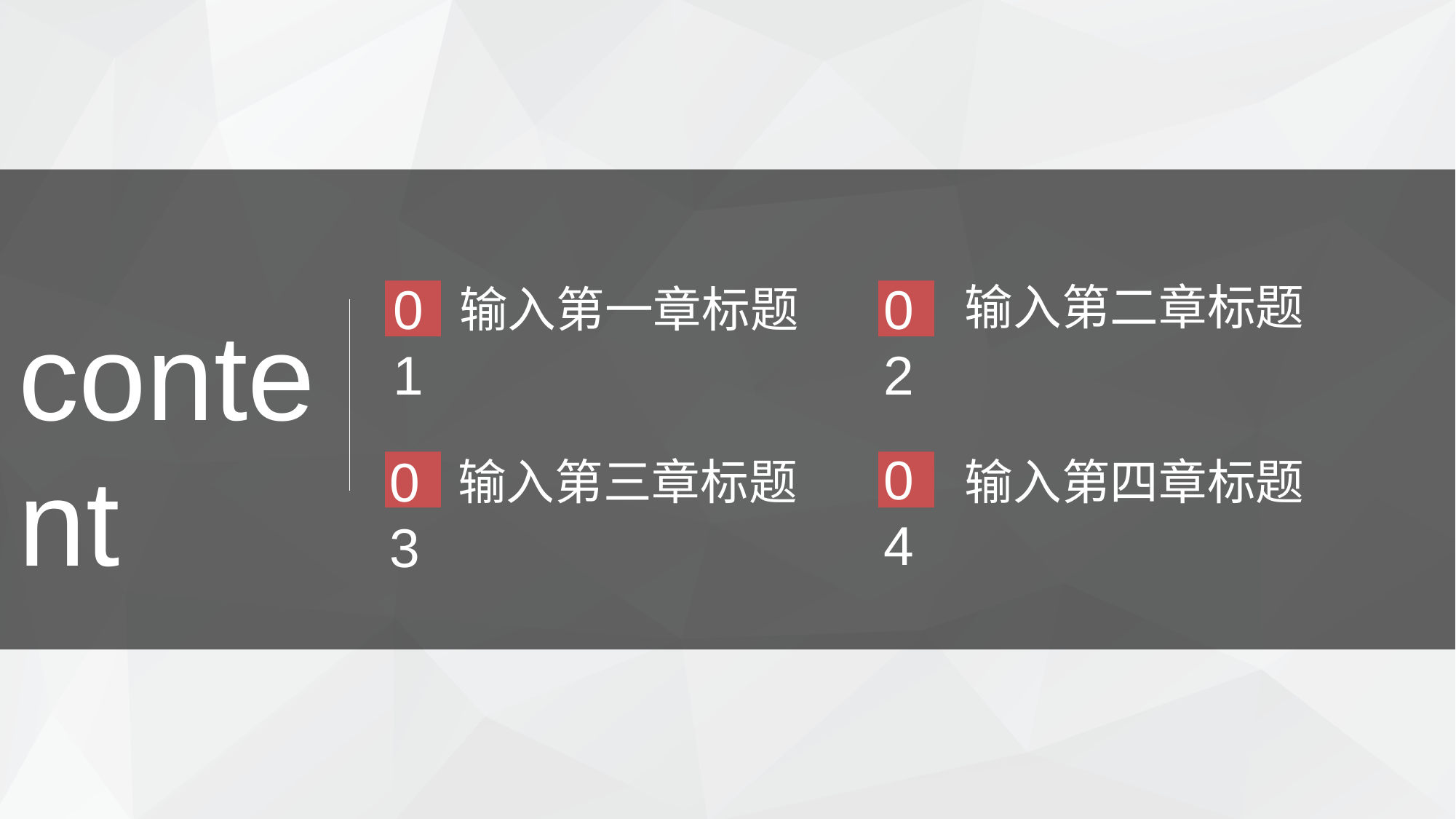

02

01

输入第二章标题
输入第一章标题
content

04

03

输入第三章标题
输入第四章标题